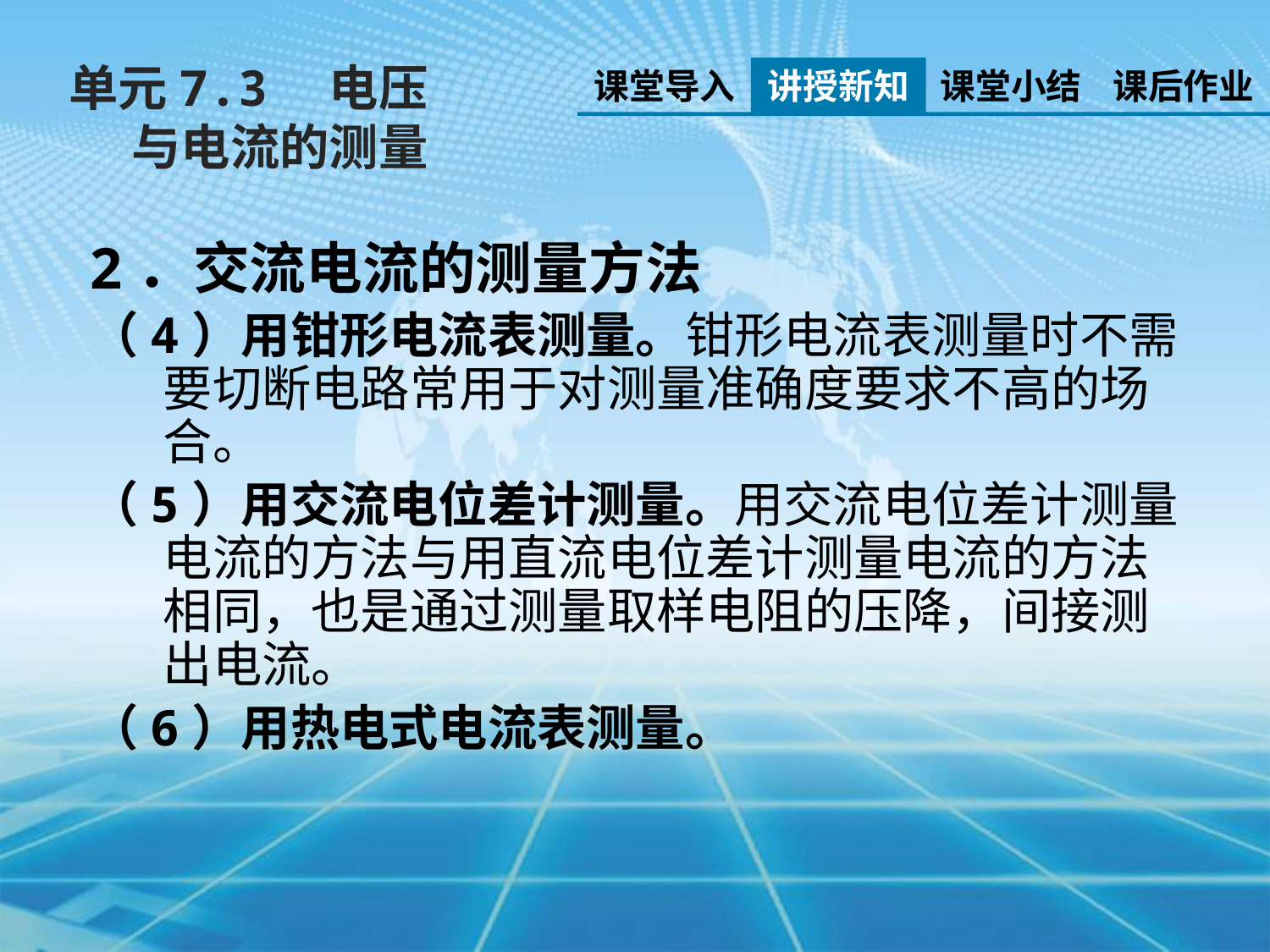

单元7.3　电压与电流的测量
课堂导入
讲授新知
课堂小结
课后作业
2．交流电流的测量方法
（4）用钳形电流表测量。钳形电流表测量时不需要切断电路常用于对测量准确度要求不高的场合。
（5）用交流电位差计测量。用交流电位差计测量电流的方法与用直流电位差计测量电流的方法相同，也是通过测量取样电阻的压降，间接测出电流。
（6）用热电式电流表测量。